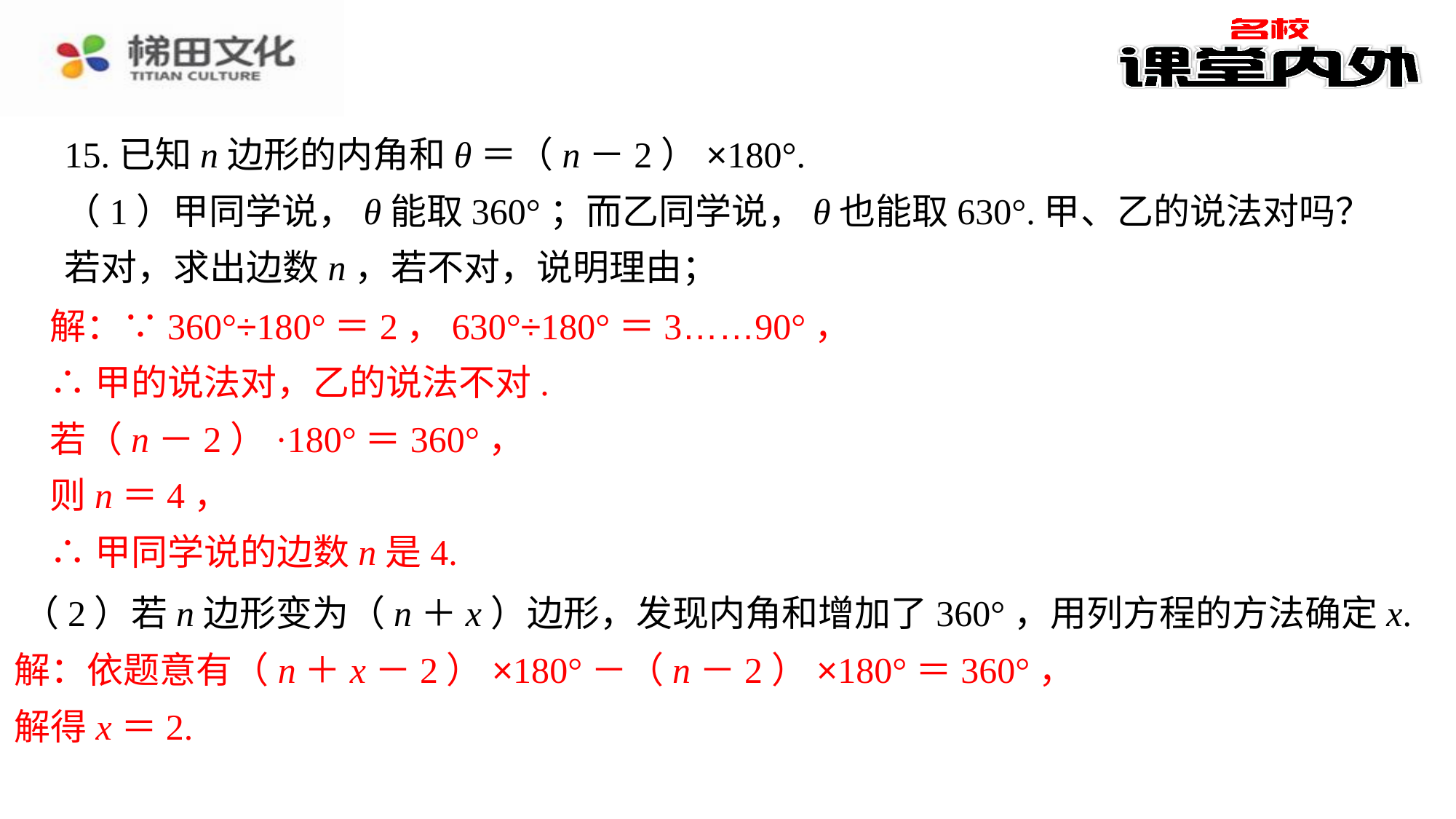

15.已知n边形的内角和θ＝（n－2）×180°.
（1）甲同学说，θ能取360°；而乙同学说，θ也能取630°.甲、乙的说法对吗？若对，求出边数n，若不对，说明理由；
解：∵360°÷180°＝2，630°÷180°＝3……90°，
∴甲的说法对，乙的说法不对.
若（n－2）·180°＝360°，
则n＝4，
∴甲同学说的边数n是4.
（2）若n边形变为（n＋x）边形，发现内角和增加了360°，用列方程的方法确定x.
解：依题意有（n＋x－2）×180°－（n－2）×180°＝360°，
解得x＝2.